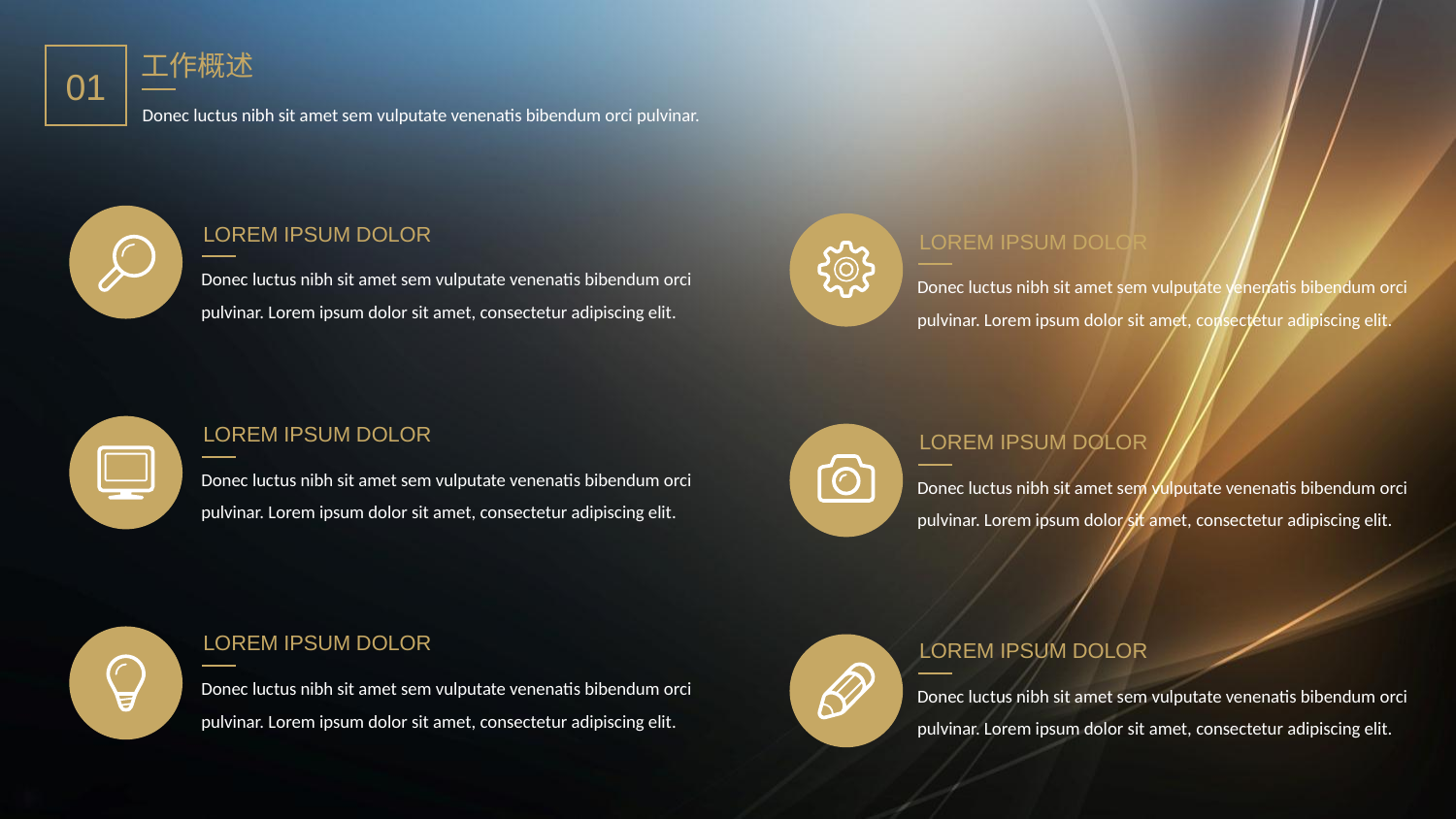

工作概述
01
Donec luctus nibh sit amet sem vulputate venenatis bibendum orci pulvinar.

LOREM IPSUM DOLOR

LOREM IPSUM DOLOR

Donec luctus nibh sit amet sem vulputate venenatis bibendum orci pulvinar. Lorem ipsum dolor sit amet, consectetur adipiscing elit.
Donec luctus nibh sit amet sem vulputate venenatis bibendum orci pulvinar. Lorem ipsum dolor sit amet, consectetur adipiscing elit.
LOREM IPSUM DOLOR

LOREM IPSUM DOLOR

Donec luctus nibh sit amet sem vulputate venenatis bibendum orci pulvinar. Lorem ipsum dolor sit amet, consectetur adipiscing elit.

Donec luctus nibh sit amet sem vulputate venenatis bibendum orci pulvinar. Lorem ipsum dolor sit amet, consectetur adipiscing elit.
LOREM IPSUM DOLOR

LOREM IPSUM DOLOR

Donec luctus nibh sit amet sem vulputate venenatis bibendum orci pulvinar. Lorem ipsum dolor sit amet, consectetur adipiscing elit.
Donec luctus nibh sit amet sem vulputate venenatis bibendum orci pulvinar. Lorem ipsum dolor sit amet, consectetur adipiscing elit.